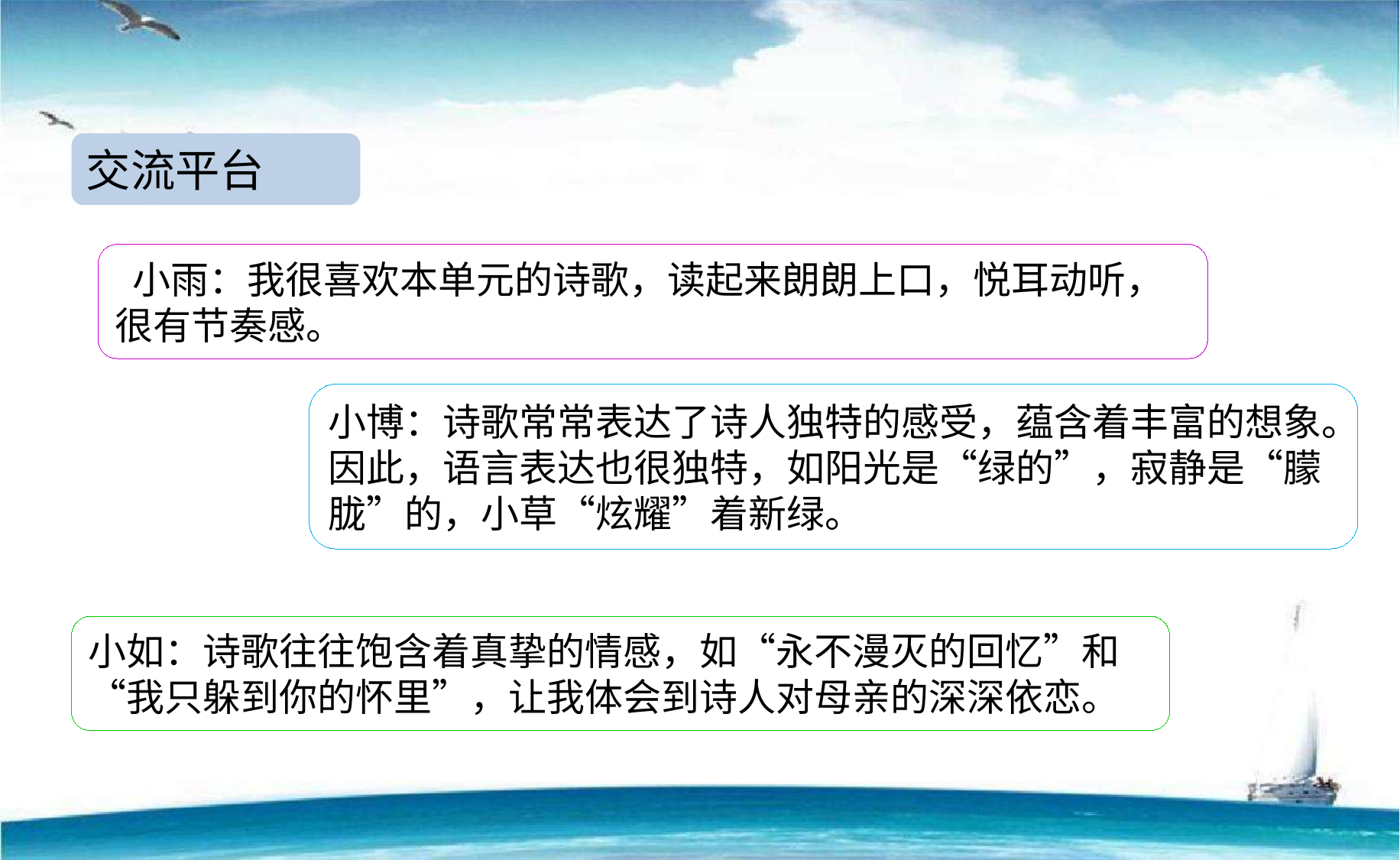

交流平台

 小雨：我很喜欢本单元的诗歌，读起来朗朗上口，悦耳动听，很有节奏感。
小博：诗歌常常表达了诗人独特的感受，蕴含着丰富的想象。因此，语言表达也很独特，如阳光是“绿的”，寂静是“朦胧”的，小草“炫耀”着新绿。
小如：诗歌往往饱含着真挚的情感，如“永不漫灭的回忆”和“我只躲到你的怀里”，让我体会到诗人对母亲的深深依恋。